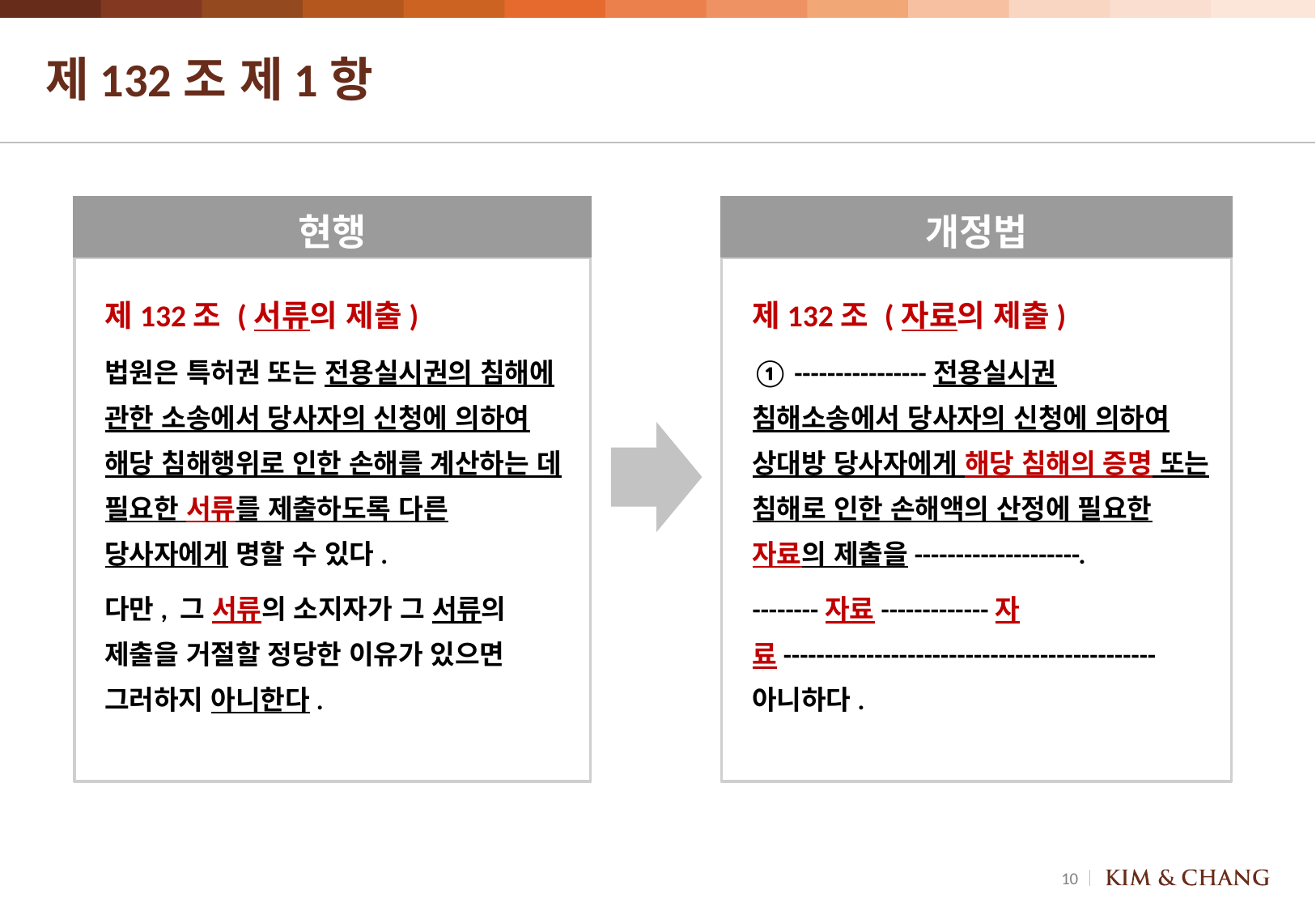

# 제132조 제1항
현행
개정법
제132조 (서류의 제출)
법원은 특허권 또는 전용실시권의 침해에 관한 소송에서 당사자의 신청에 의하여 해당 침해행위로 인한 손해를 계산하는 데 필요한 서류를 제출하도록 다른 당사자에게 명할 수 있다.
다만, 그 서류의 소지자가 그 서류의 제출을 거절할 정당한 이유가 있으면 그러하지 아니한다.
제132조 (자료의 제출)
① ----------------전용실시권 침해소송에서 당사자의 신청에 의하여 상대방 당사자에게 해당 침해의 증명 또는 침해로 인한 손해액의 산정에 필요한 자료의 제출을--------------------.
--------자료-------------자료---------------------------------------------아니하다.